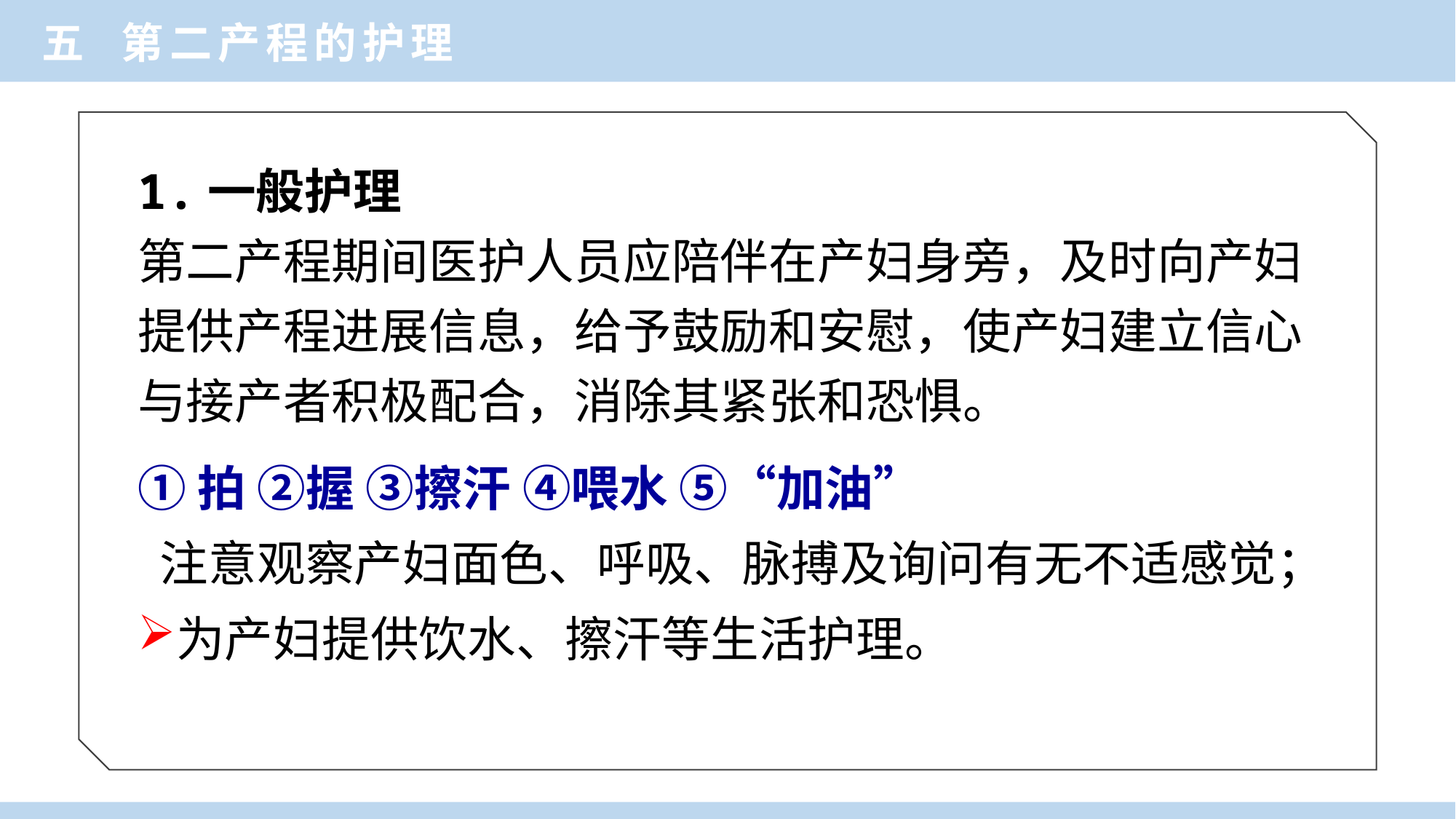

五  第二产程的护理

1.一般护理
第二产程期间医护人员应陪伴在产妇身旁，及时向产妇提供产程进展信息，给予鼓励和安慰，使产妇建立信心与接产者积极配合，消除其紧张和恐惧。
①拍 ②握 ③擦汗 ④喂水 ⑤“加油”
 注意观察产妇面色、呼吸、脉搏及询问有无不适感觉；
为产妇提供饮水、擦汗等生活护理。